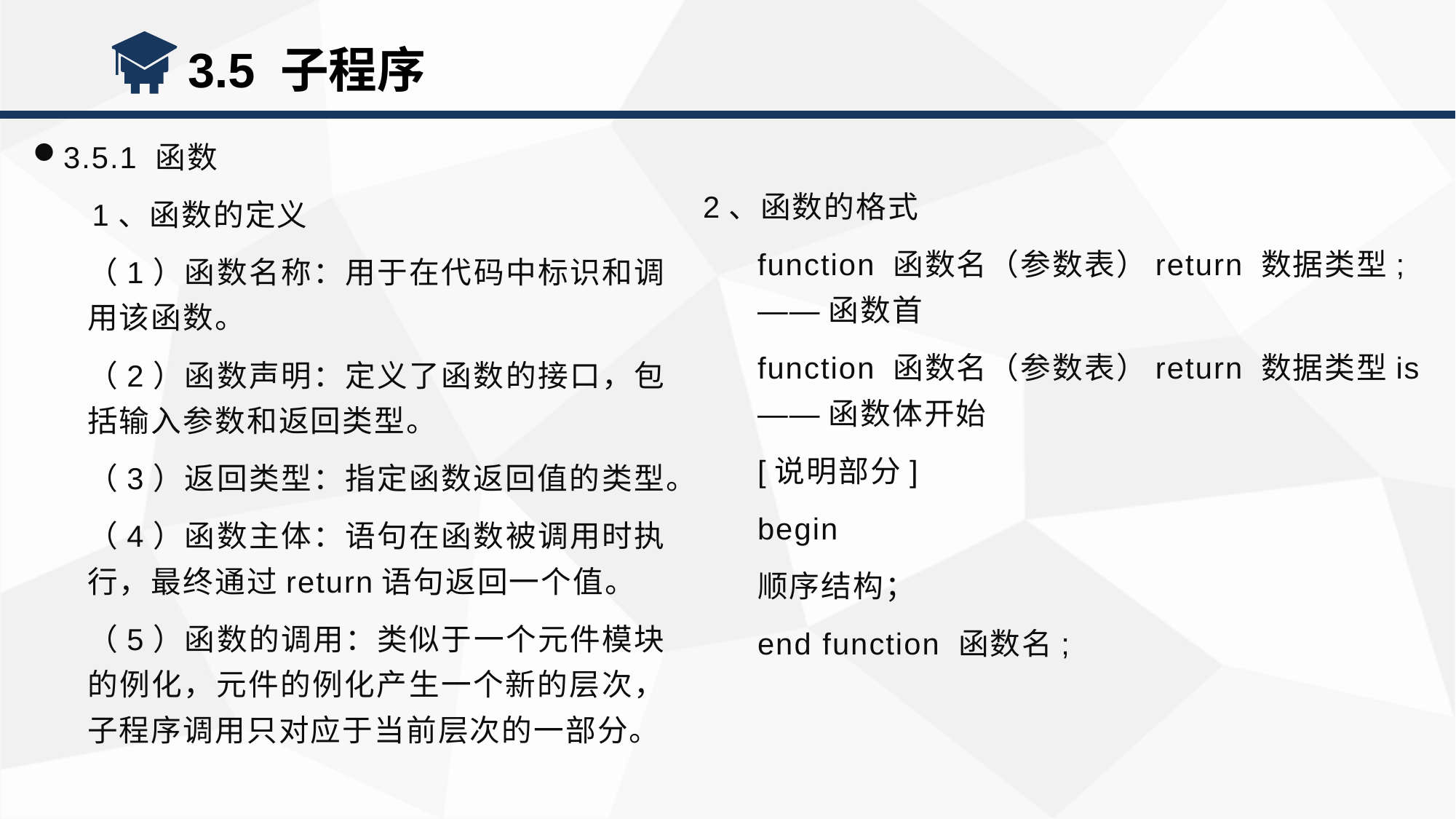

3.5 子程序

3.5.1 函数
      1、函数的定义
（1）函数名称：用于在代码中标识和调用该函数。
（2）函数声明：定义了函数的接口，包括输入参数和返回类型。
（3）返回类型：指定函数返回值的类型。
（4）函数主体：语句在函数被调用时执行，最终通过return语句返回一个值。
（5）函数的调用：类似于一个元件模块的例化，元件的例化产生一个新的层次，子程序调用只对应于当前层次的一部分。
2、函数的格式
function 函数名（参数表）return 数据类型; ——函数首
function 函数名（参数表）return 数据类型is ——函数体开始
[说明部分]
begin
顺序结构；
end function 函数名;